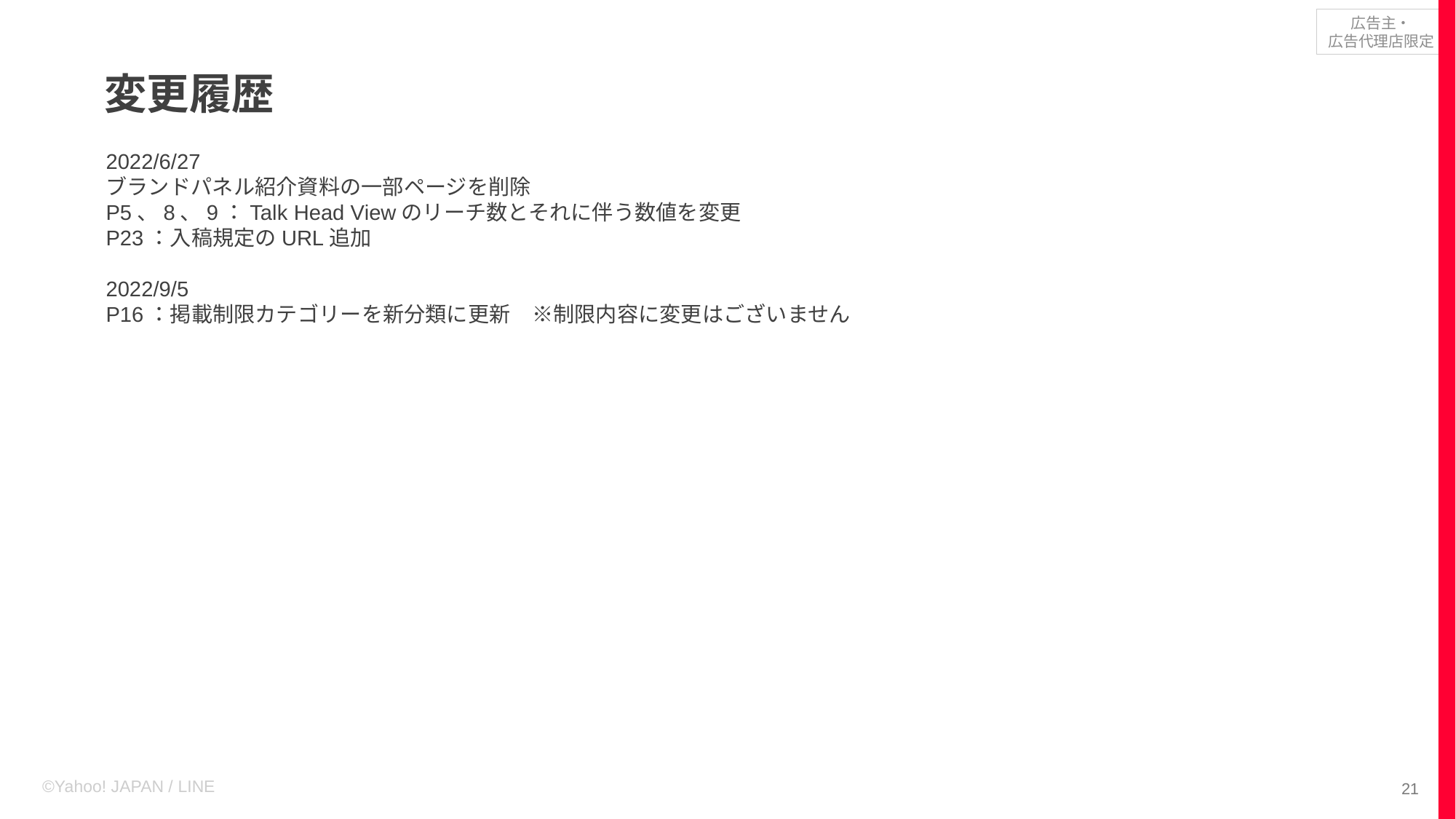

変更履歴
2022/6/27
ブランドパネル紹介資料の一部ページを削除
P5、8、9：Talk Head Viewのリーチ数とそれに伴う数値を変更
P23：入稿規定のURL追加

2022/9/5
P16：掲載制限カテゴリーを新分類に更新　※制限内容に変更はございません